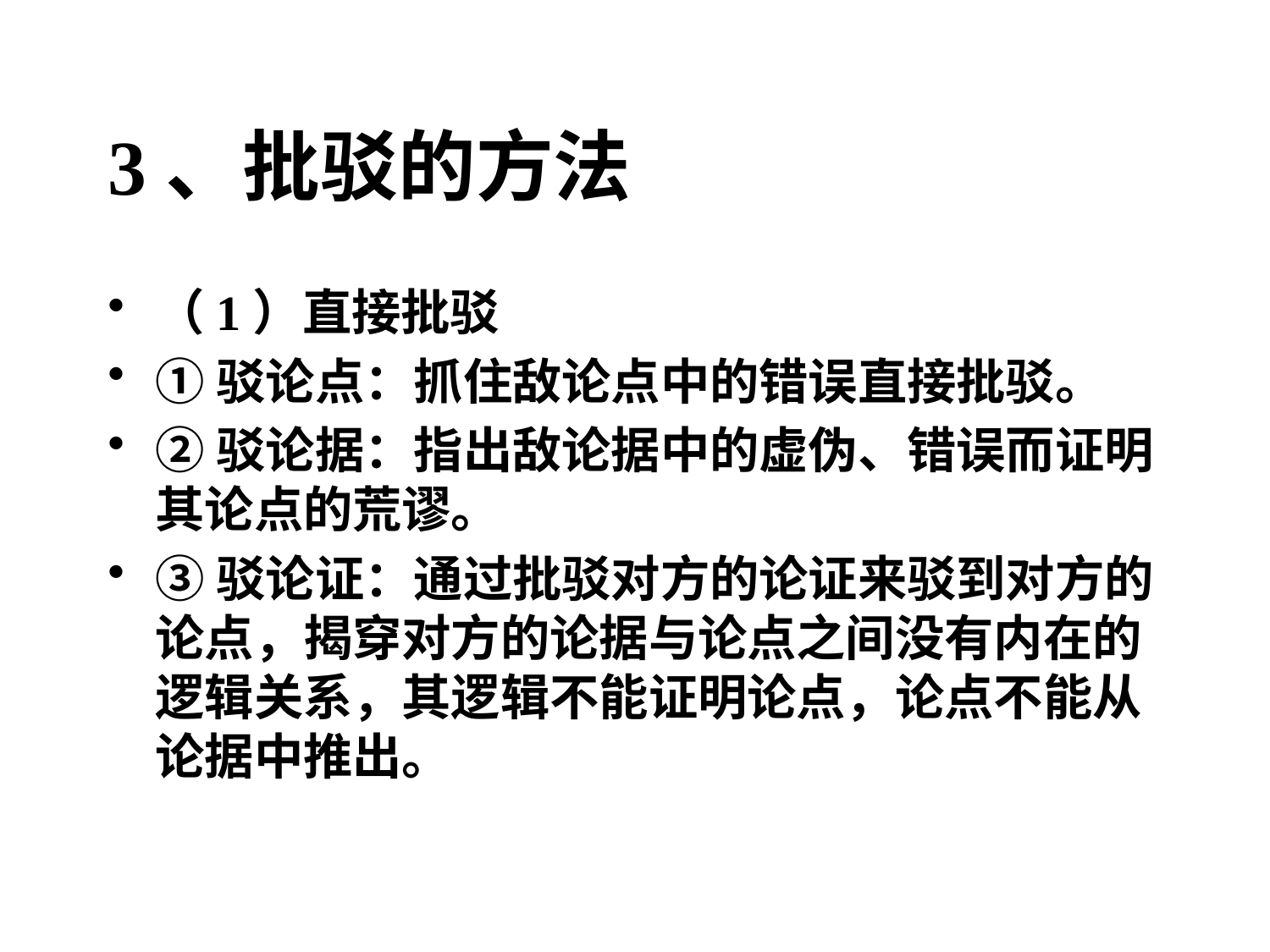

# 3、批驳的方法
（1）直接批驳
①驳论点：抓住敌论点中的错误直接批驳。
②驳论据：指出敌论据中的虚伪、错误而证明其论点的荒谬。
③驳论证：通过批驳对方的论证来驳到对方的论点，揭穿对方的论据与论点之间没有内在的逻辑关系，其逻辑不能证明论点，论点不能从论据中推出。